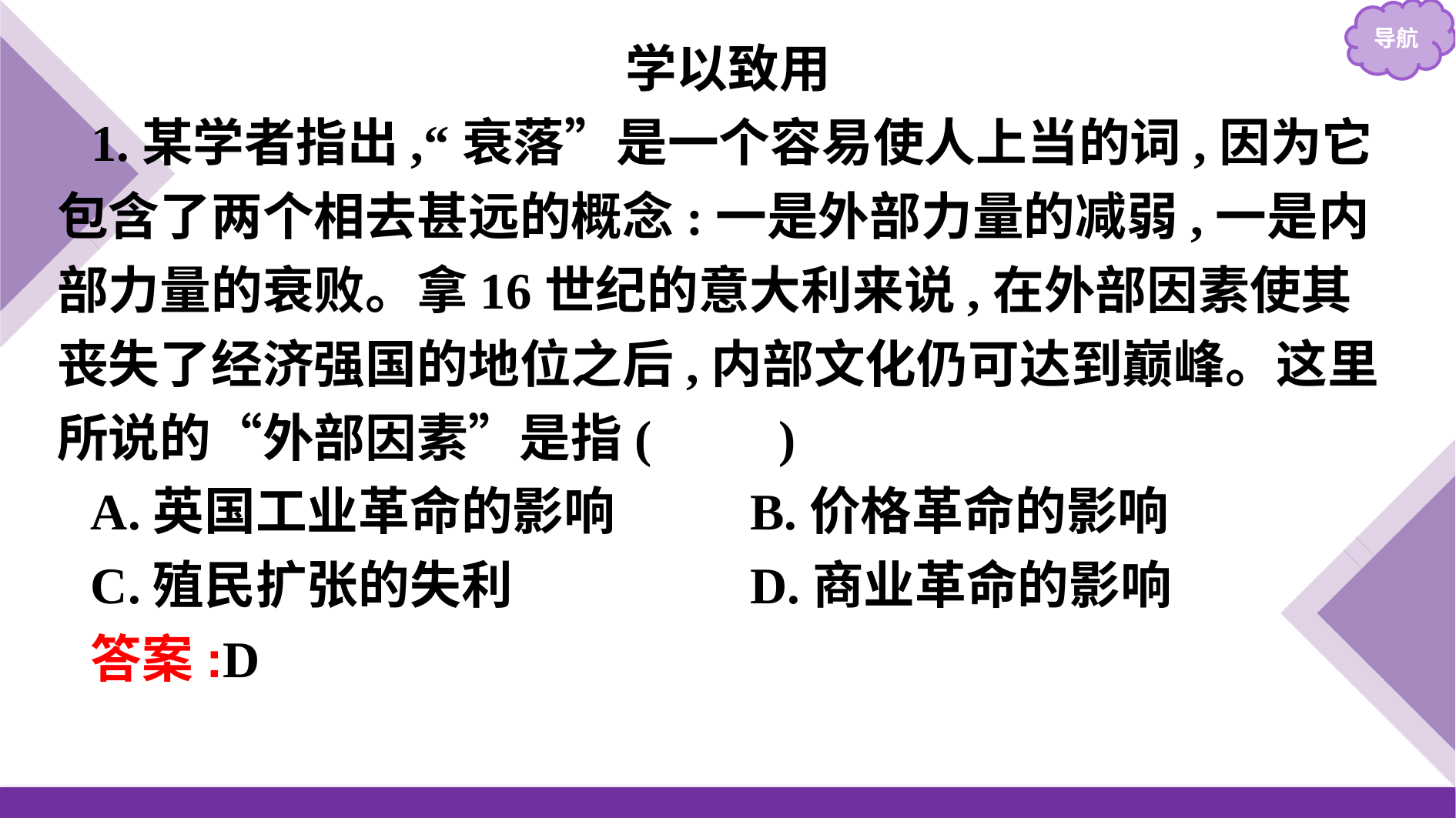

学以致用
1.某学者指出,“衰落”是一个容易使人上当的词,因为它包含了两个相去甚远的概念:一是外部力量的减弱,一是内部力量的衰败。拿16世纪的意大利来说,在外部因素使其丧失了经济强国的地位之后,内部文化仍可达到巅峰。这里所说的“外部因素”是指(　　)
A.英国工业革命的影响		B.价格革命的影响
C.殖民扩张的失利			D.商业革命的影响
答案:D